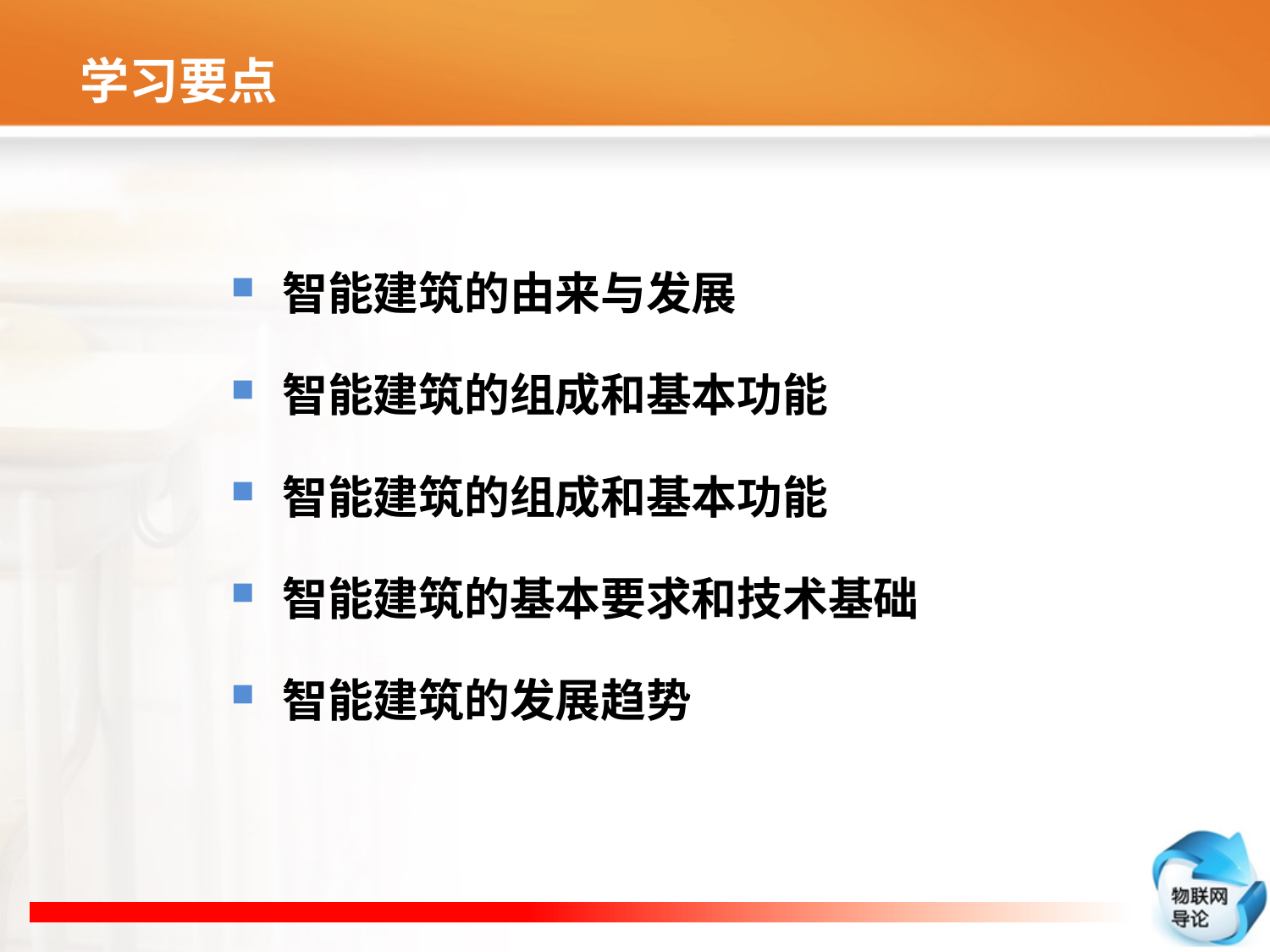

# 学习要点

智能建筑的由来与发展
智能建筑的组成和基本功能
智能建筑的组成和基本功能
智能建筑的基本要求和技术基础
智能建筑的发展趋势